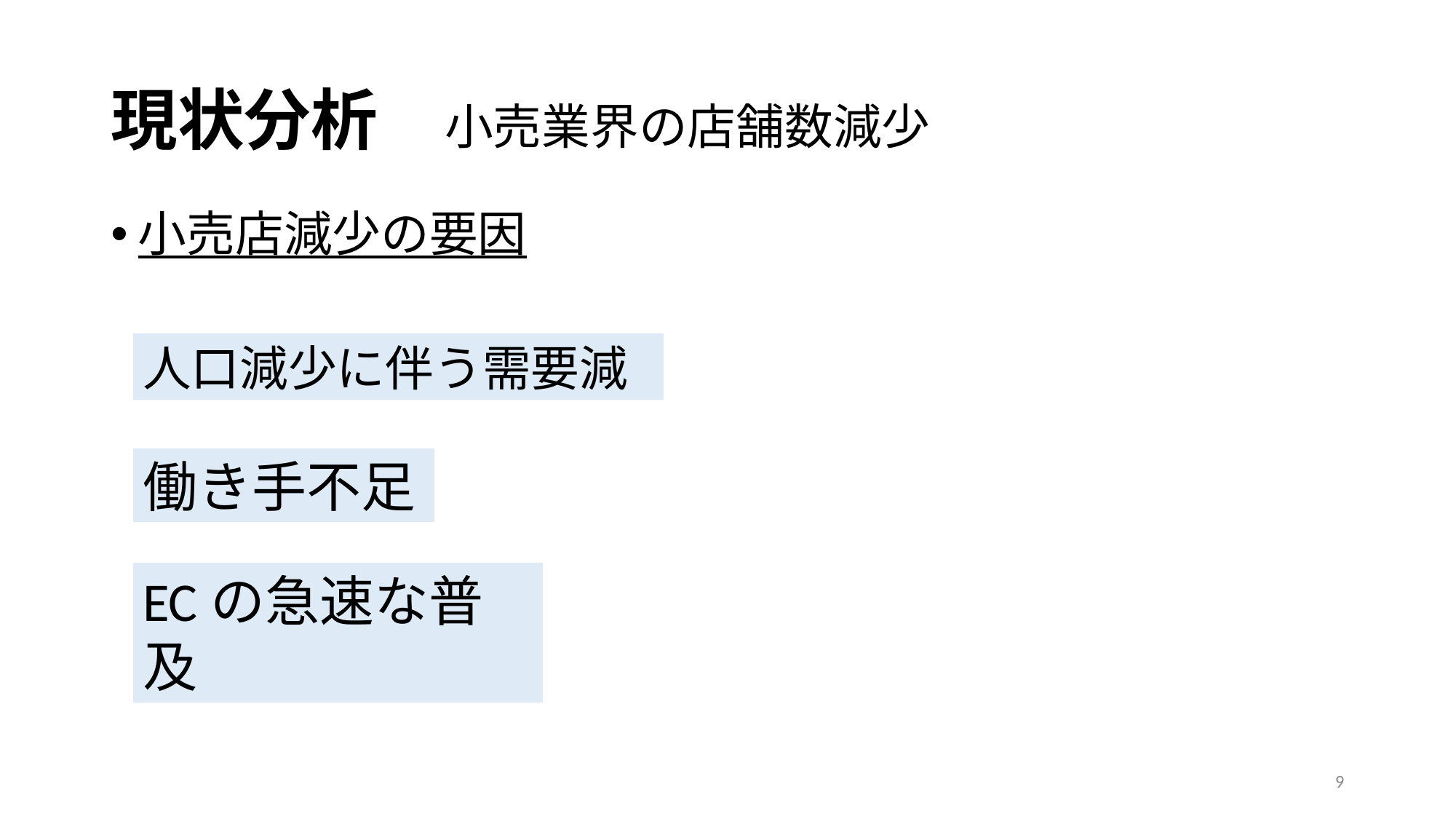

# 現状分析　小売業界の店舗数減少
小売店減少の要因
人口減少に伴う需要減
働き手不足
ECの急速な普及
9